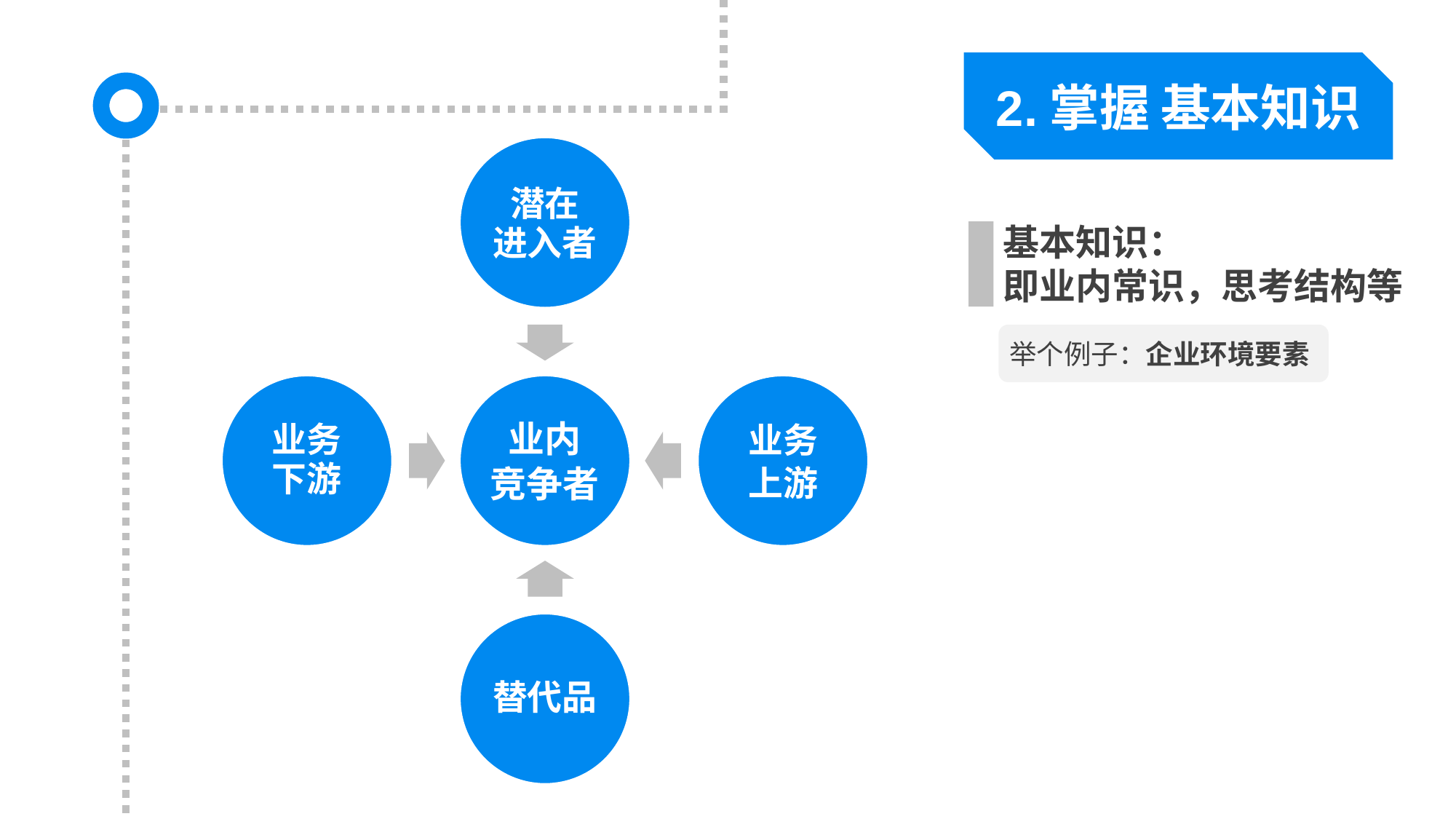

2.掌握 基本知识

潜在
进入者
基本知识：
即业内常识，思考结构等

举个例子：企业环境要素
业务
下游
业内
竞争者
业务
上游

替代品